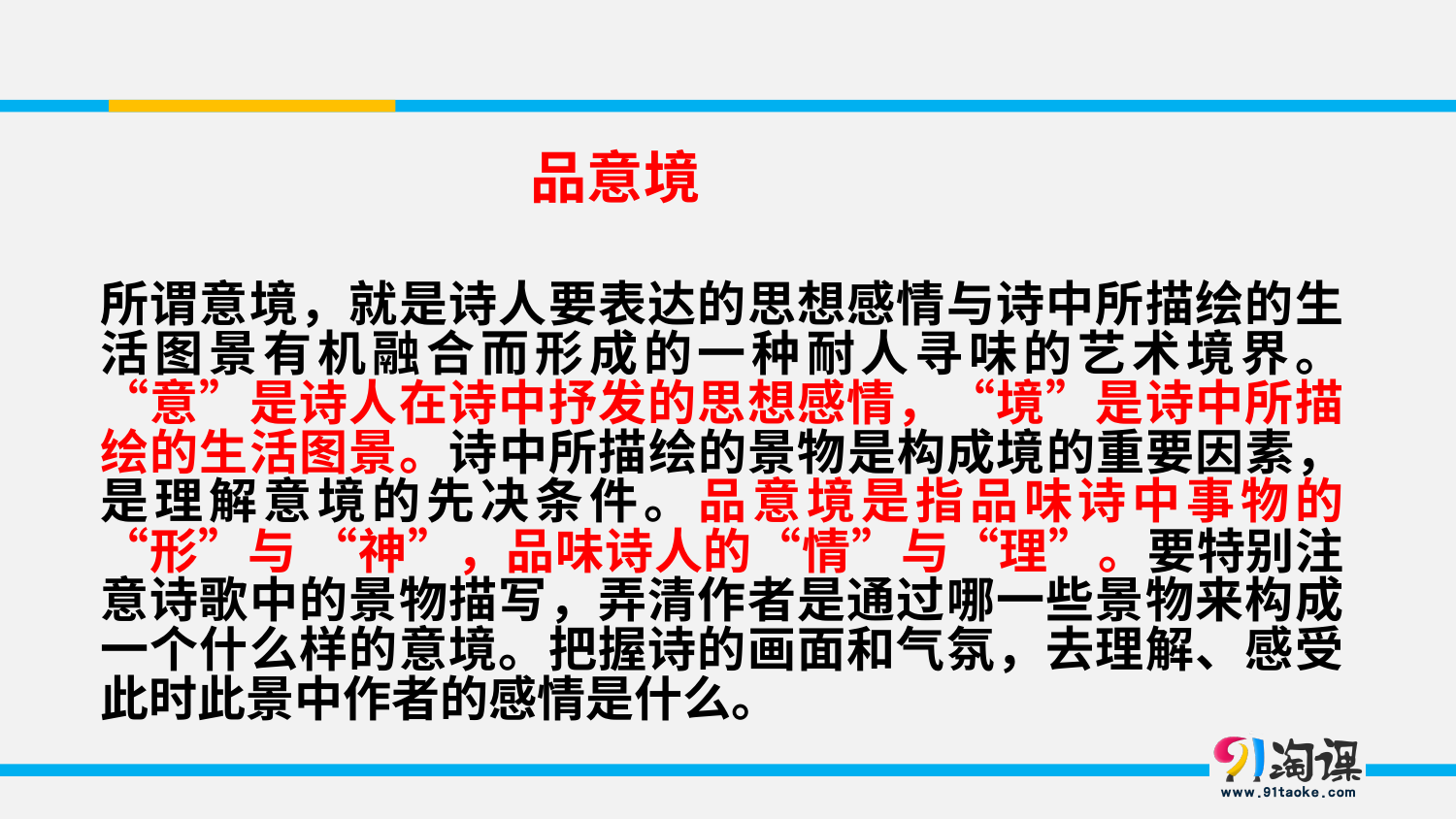

品意境
所谓意境，就是诗人要表达的思想感情与诗中所描绘的生活图景有机融合而形成的一种耐人寻味的艺术境界。“意”是诗人在诗中抒发的思想感情，“境”是诗中所描绘的生活图景。诗中所描绘的景物是构成境的重要因素，是理解意境的先决条件。品意境是指品味诗中事物的“形”与 “神”，品味诗人的“情”与“理”。要特别注意诗歌中的景物描写，弄清作者是通过哪一些景物来构成一个什么样的意境。把握诗的画面和气氛，去理解、感受此时此景中作者的感情是什么。